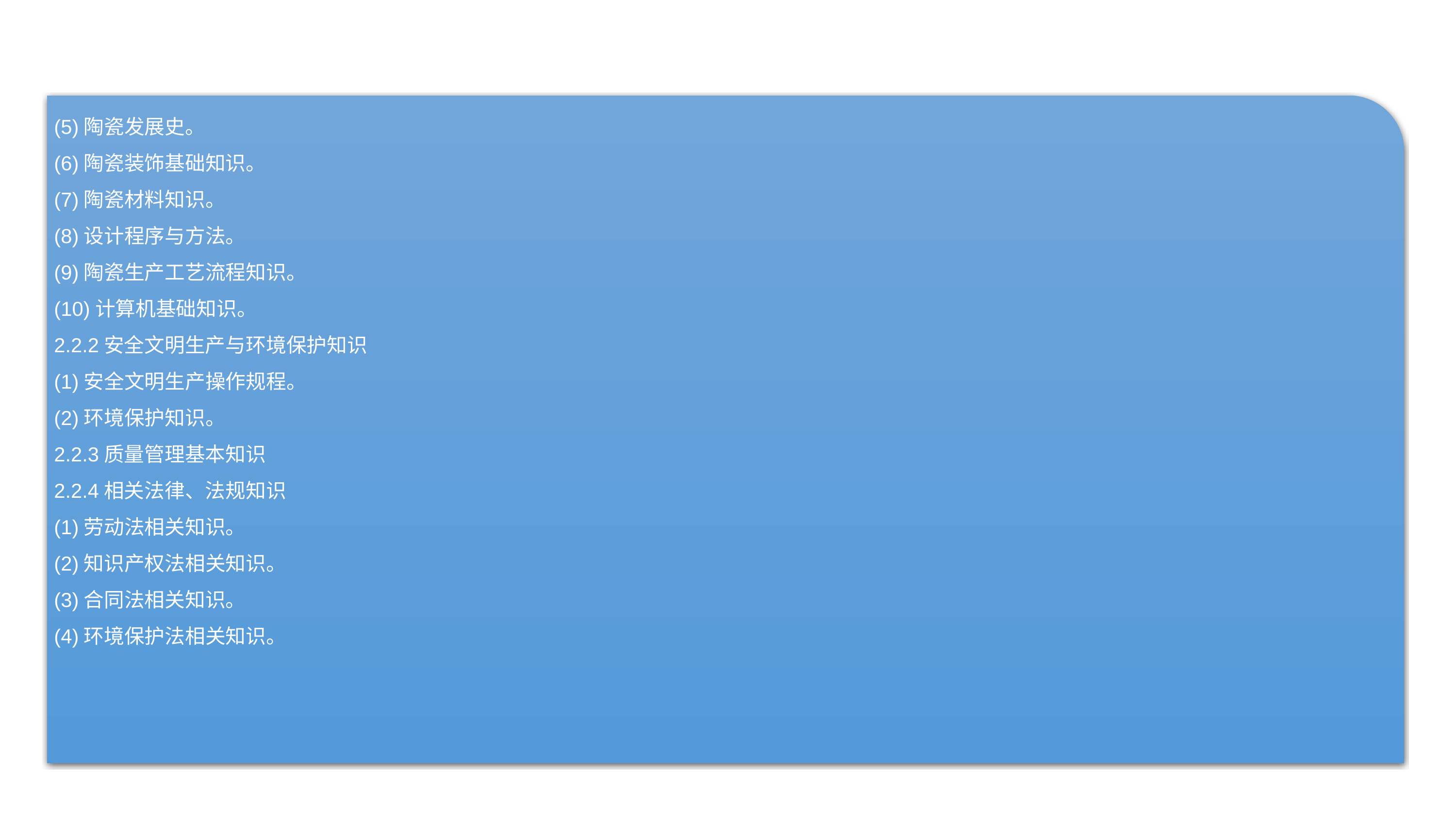

(5)陶瓷发展史。
(6)陶瓷装饰基础知识。
(7)陶瓷材料知识。
(8)设计程序与方法。
(9)陶瓷生产工艺流程知识。
(10)计算机基础知识。
2.2.2安全文明生产与环境保护知识
(1)安全文明生产操作规程。
(2)环境保护知识。
2.2.3质量管理基本知识
2.2.4相关法律、法规知识
(1)劳动法相关知识。
(2)知识产权法相关知识。
(3)合同法相关知识。
(4)环境保护法相关知识。